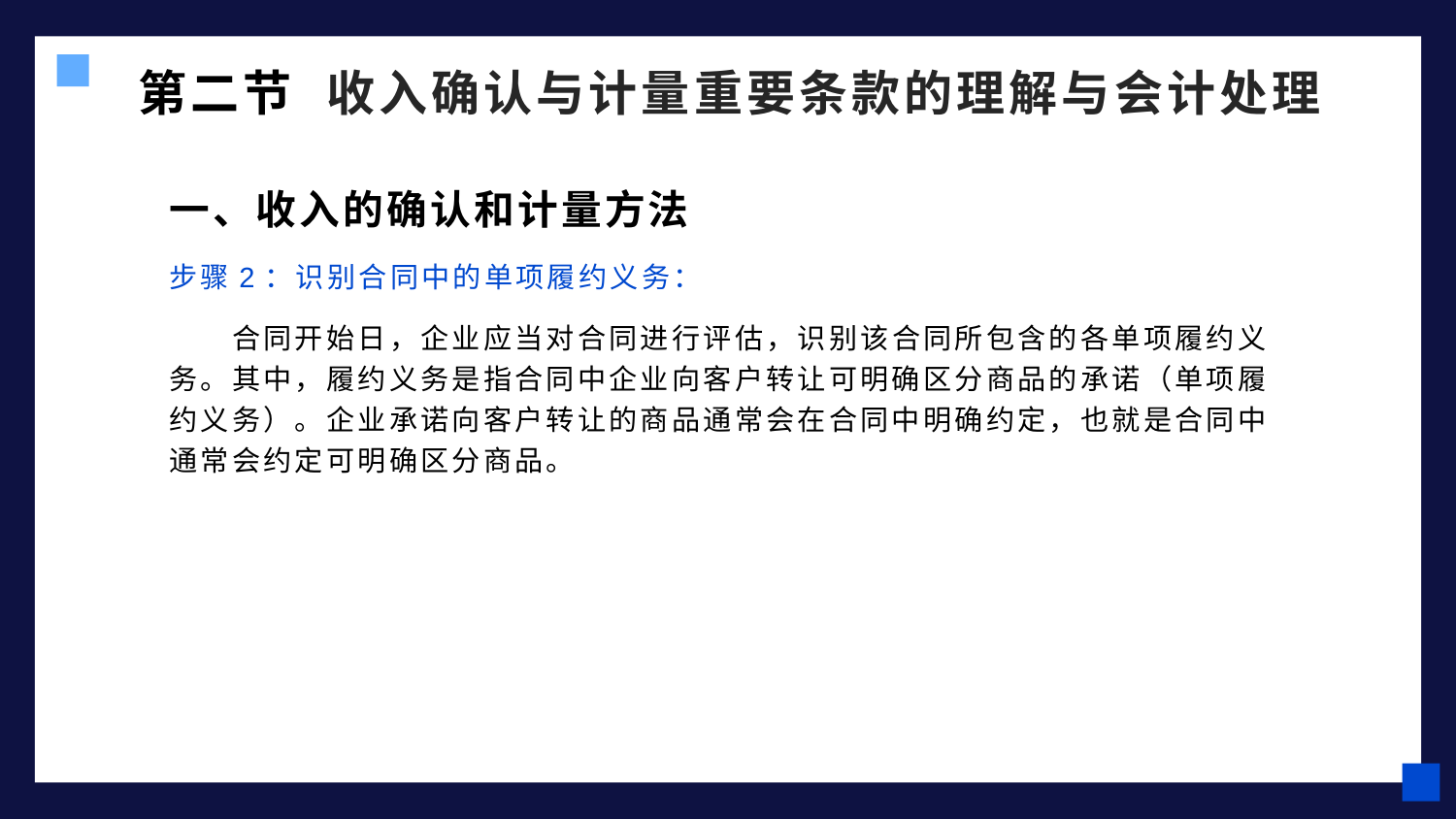

第二节  收入确认与计量重要条款的理解与会计处理
一、收入的确认和计量方法
步骤2：识别合同中的单项履约义务：
      合同开始日，企业应当对合同进行评估，识别该合同所包含的各单项履约义务。其中，履约义务是指合同中企业向客户转让可明确区分商品的承诺（单项履约义务）。企业承诺向客户转让的商品通常会在合同中明确约定，也就是合同中通常会约定可明确区分商品。